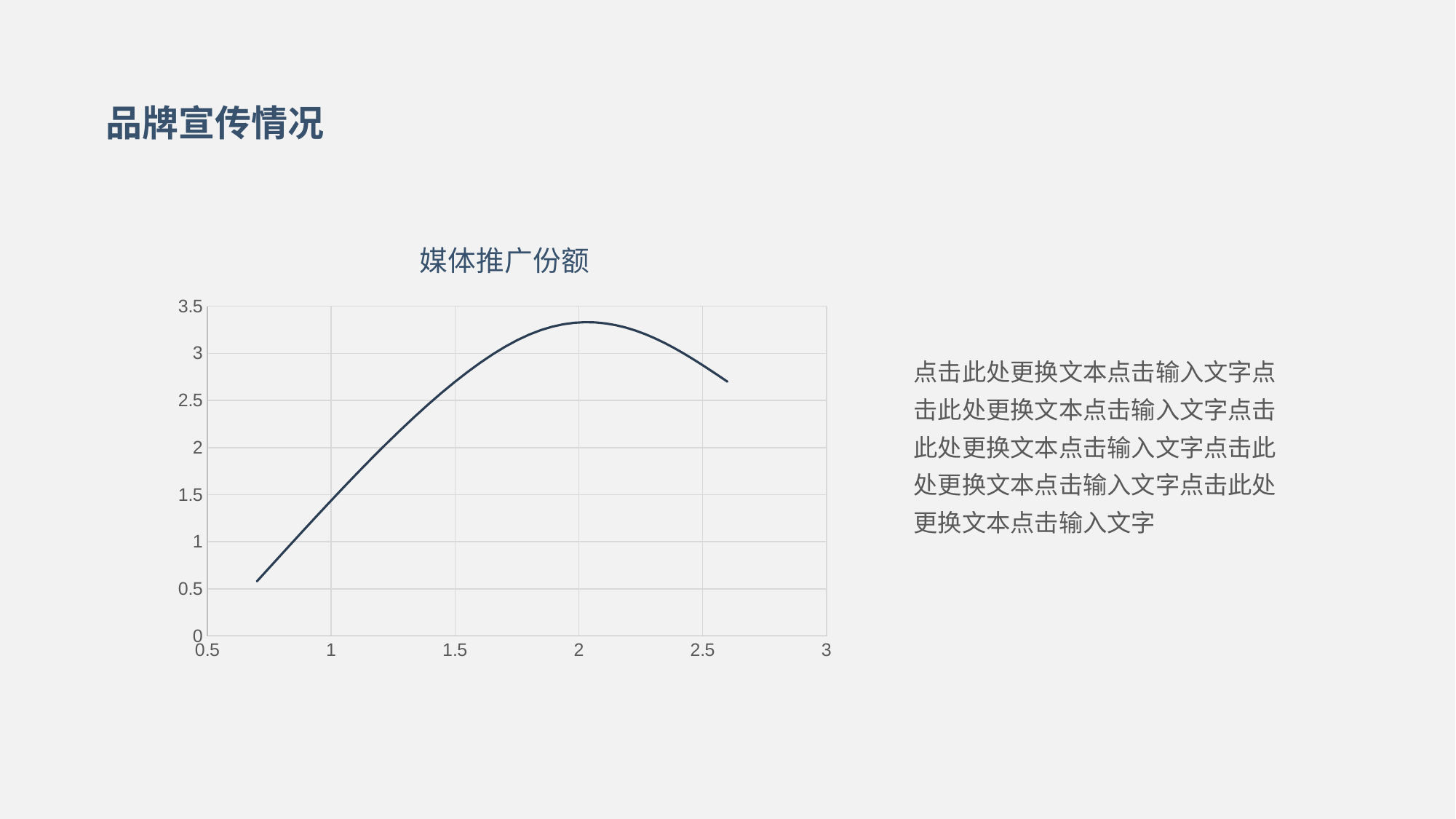

品牌宣传情况

### Chart: 媒体推广份额

| Category | 媒体推广份额 |
|---|---|
点击此处更换文本点击输入文字点击此处更换文本点击输入文字点击此处更换文本点击输入文字点击此处更换文本点击输入文字点击此处更换文本点击输入文字